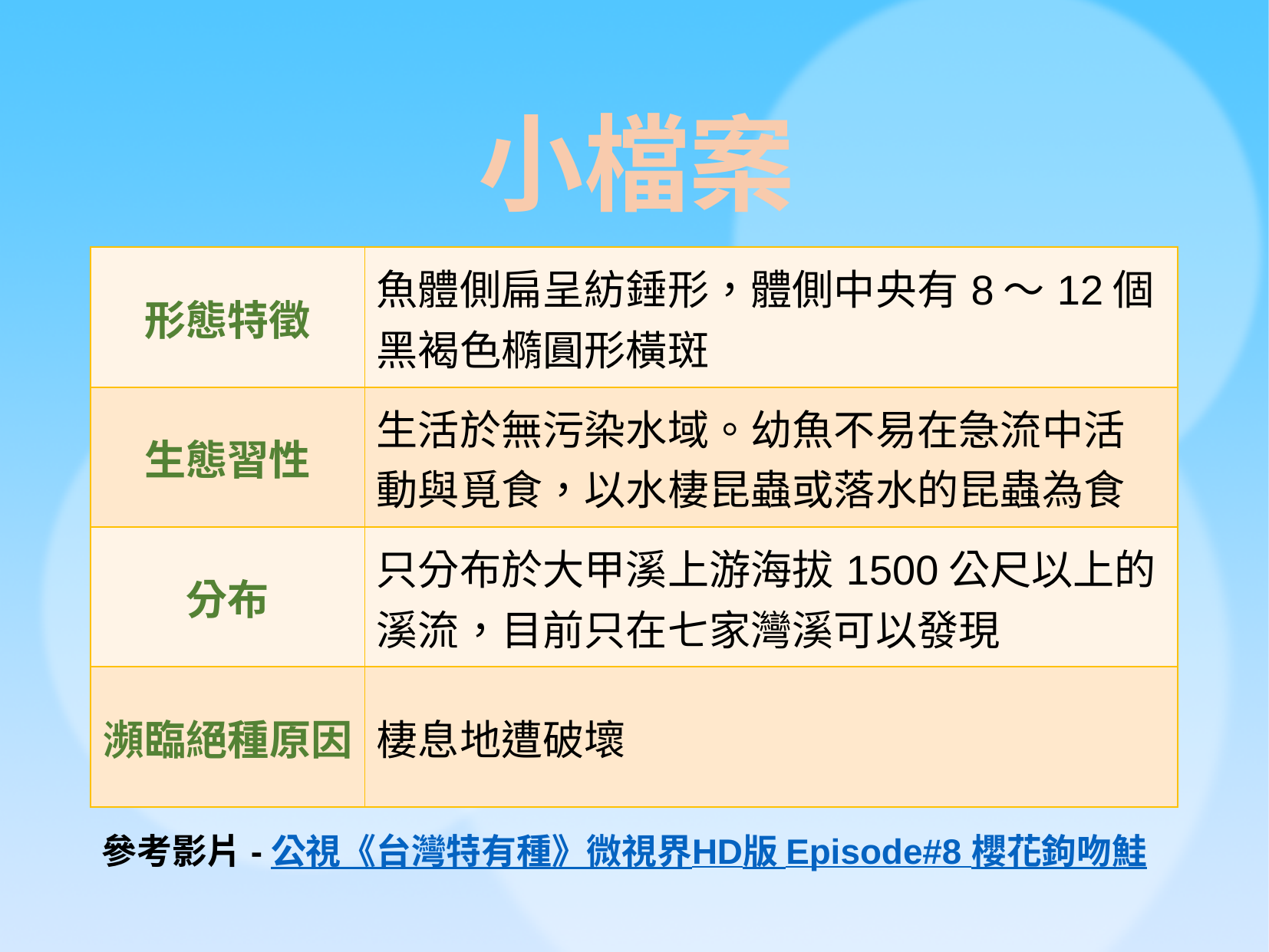

小檔案
| 形態特徵 | 魚體側扁呈紡錘形，體側中央有8～12個黑褐色橢圓形橫斑 |
| --- | --- |
| 生態習性 | 生活於無污染水域。幼魚不易在急流中活動與覓食，以水棲昆蟲或落水的昆蟲為食 |
| 分布 | 只分布於大甲溪上游海拔1500公尺以上的溪流，目前只在七家灣溪可以發現 |
| 瀕臨絕種原因 | 棲息地遭破壞 |
參考影片-公視《台灣特有種》微視界HD版 Episode#8 櫻花鉤吻鮭